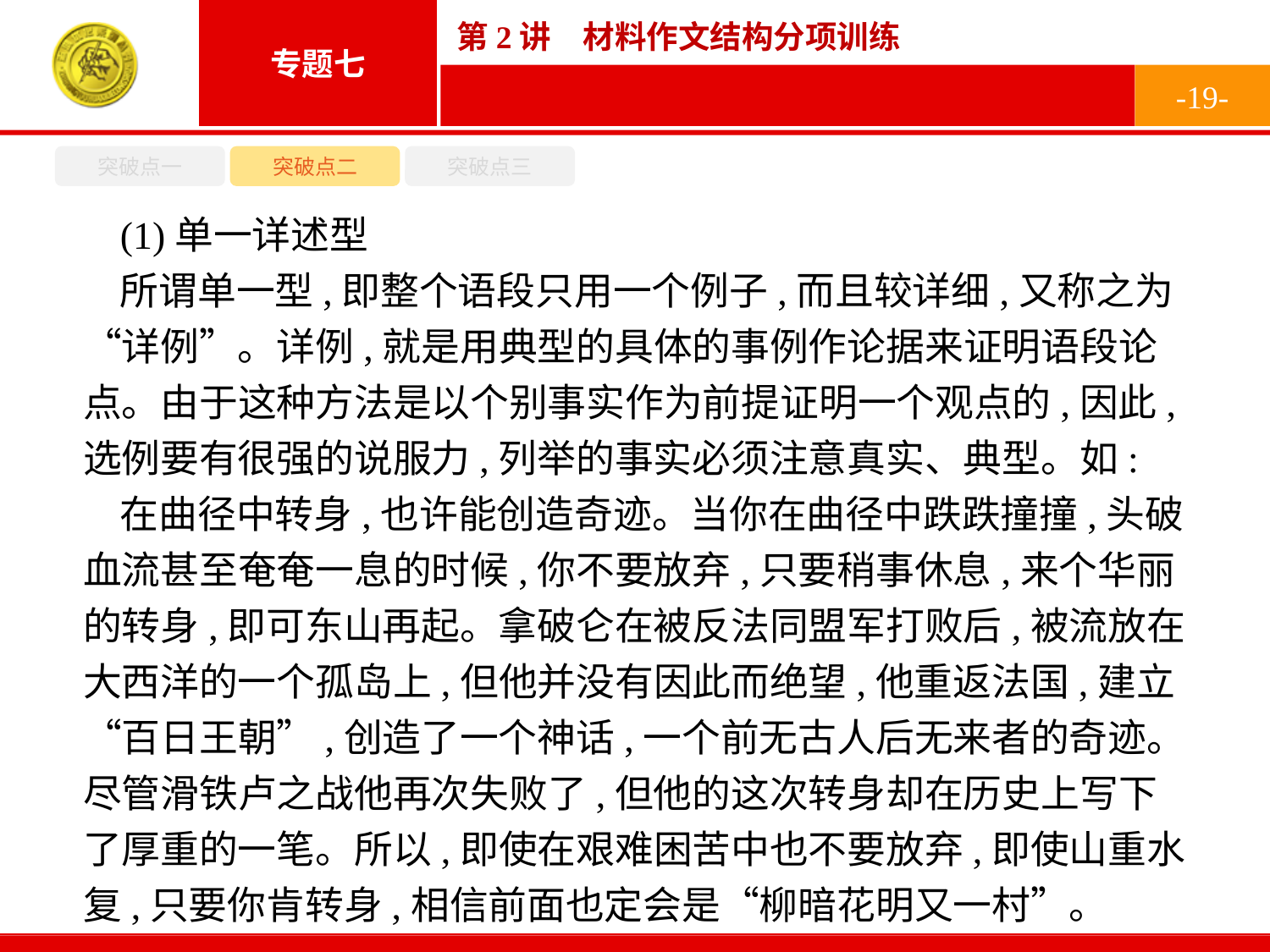

-19-
突破点一
突破点二
突破点三
(1)单一详述型
所谓单一型,即整个语段只用一个例子,而且较详细,又称之为“详例”。详例,就是用典型的具体的事例作论据来证明语段论点。由于这种方法是以个别事实作为前提证明一个观点的,因此,选例要有很强的说服力,列举的事实必须注意真实、典型。如:
在曲径中转身,也许能创造奇迹。当你在曲径中跌跌撞撞,头破血流甚至奄奄一息的时候,你不要放弃,只要稍事休息,来个华丽的转身,即可东山再起。拿破仑在被反法同盟军打败后,被流放在大西洋的一个孤岛上,但他并没有因此而绝望,他重返法国,建立“百日王朝”,创造了一个神话,一个前无古人后无来者的奇迹。尽管滑铁卢之战他再次失败了,但他的这次转身却在历史上写下了厚重的一笔。所以,即使在艰难困苦中也不要放弃,即使山重水复,只要你肯转身,相信前面也定会是“柳暗花明又一村”。